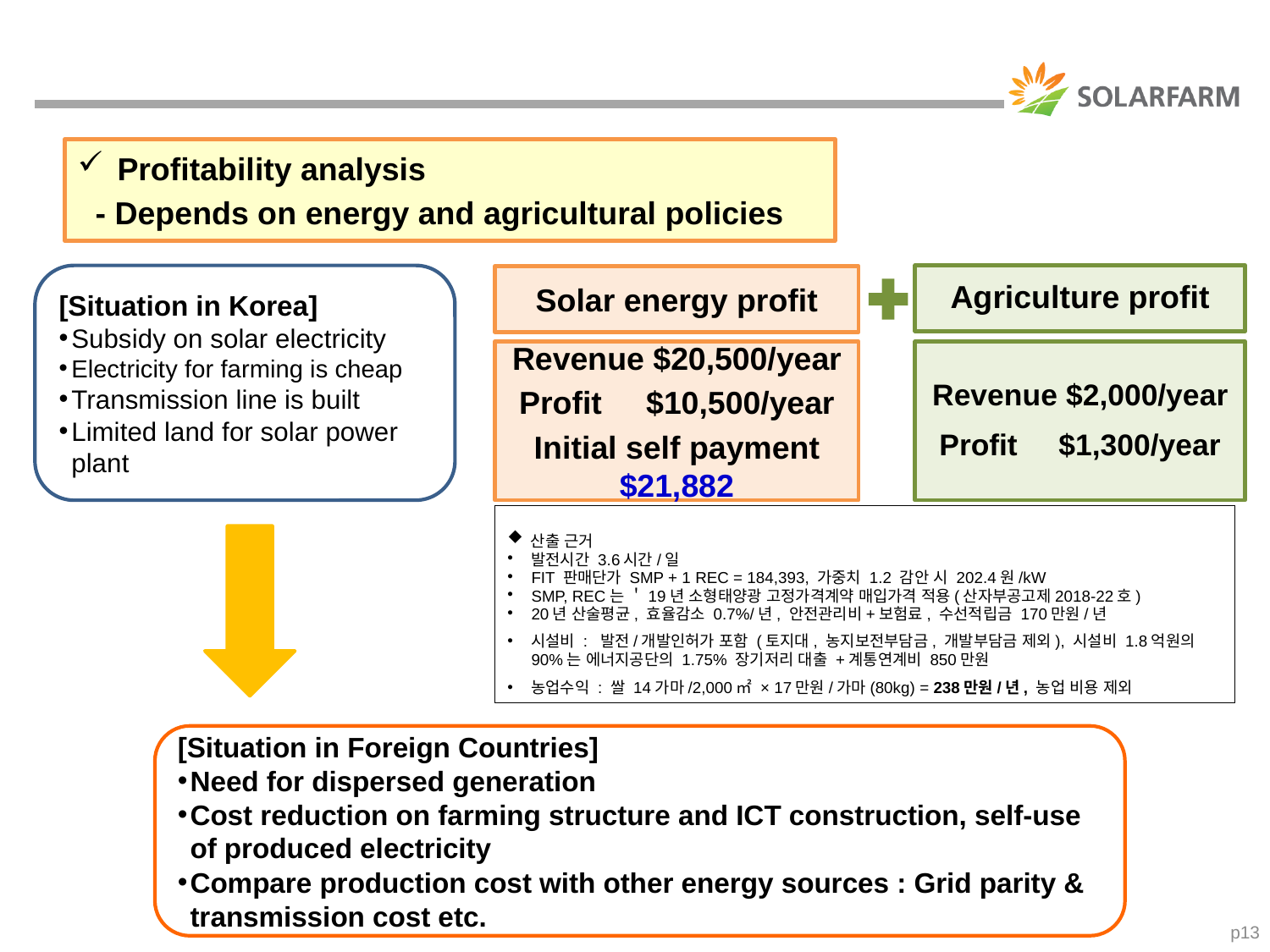

#
Profitability analysis
  - Depends on energy and agricultural policies
[Situation in Korea]
Subsidy on solar electricity
Electricity for farming is cheap
Transmission line is built
Limited land for solar power plant
Agriculture profit
Solar energy profit

Revenue $20,500/year
Profit     $10,500/year
Initial self payment $21,882
Revenue $2,000/year
Profit     $1,300/year

 산출 근거
발전시간 3.6시간/일
FIT 판매단가 SMP + 1 REC = 184,393, 가중치 1.2 감안 시 202.4원/kW
SMP, REC는 ＇19년 소형태양광 고정가격계약 매입가격 적용(산자부공고제2018-22호)
20년 산술평균, 효율감소 0.7%/년, 안전관리비+보험료, 수선적립금 170만원/년
시설비 :  발전/개발인허가 포함 (토지대, 농지보전부담금, 개발부담금 제외), 시설비 1.8억원의 90%는 에너지공단의 1.75% 장기저리 대출 +계통연계비 850만원
농업수익 : 쌀 14가마/2,000㎡ × 17만원/가마(80kg) = 238만원/년, 농업 비용 제외

[Situation in Foreign Countries]
Need for dispersed generation
Cost reduction on farming structure and ICT construction, self-use of produced electricity
Compare production cost with other energy sources : Grid parity & transmission cost etc.
p13